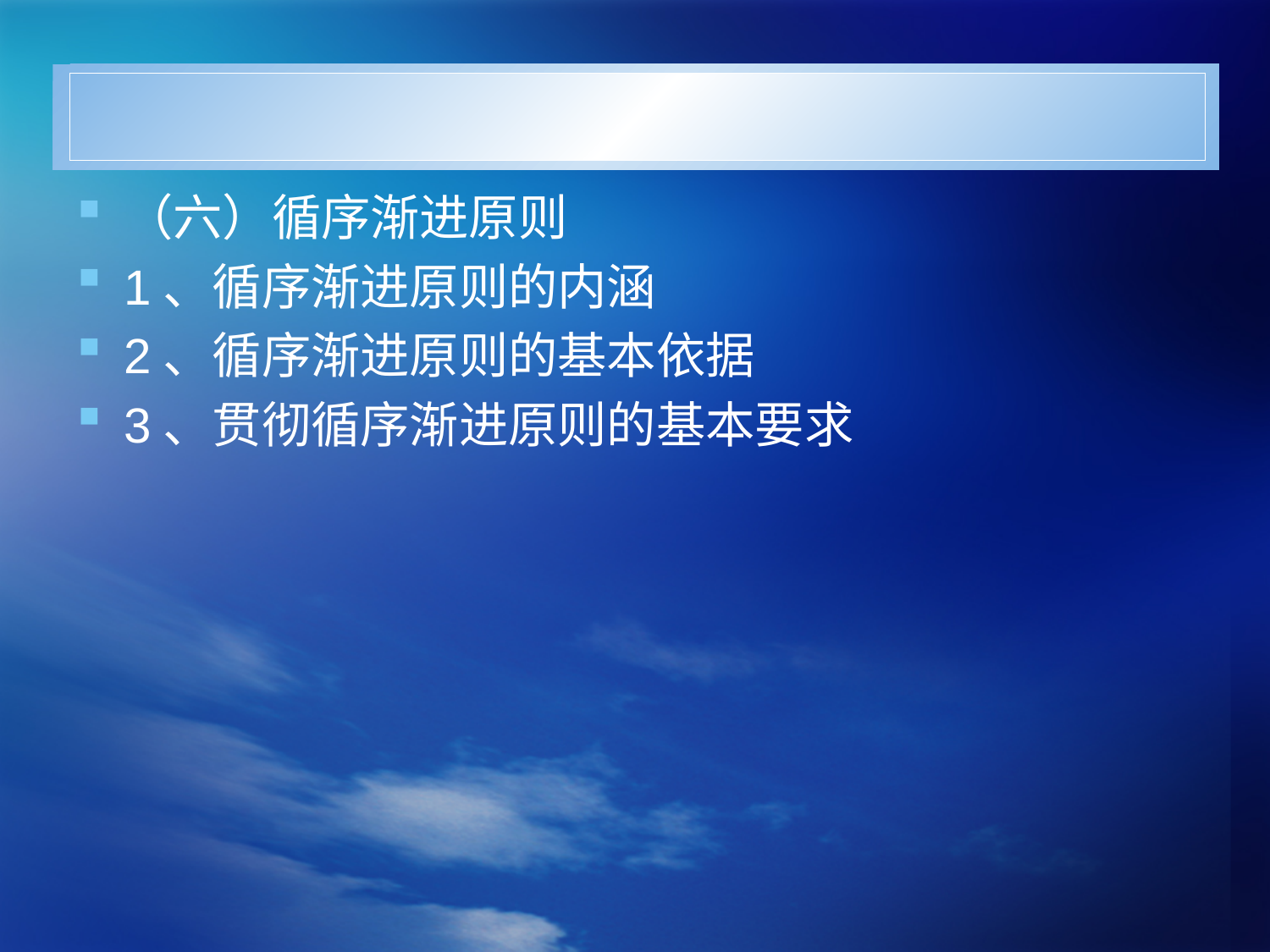

#
（六）循序渐进原则
1、循序渐进原则的内涵
2、循序渐进原则的基本依据
3、贯彻循序渐进原则的基本要求